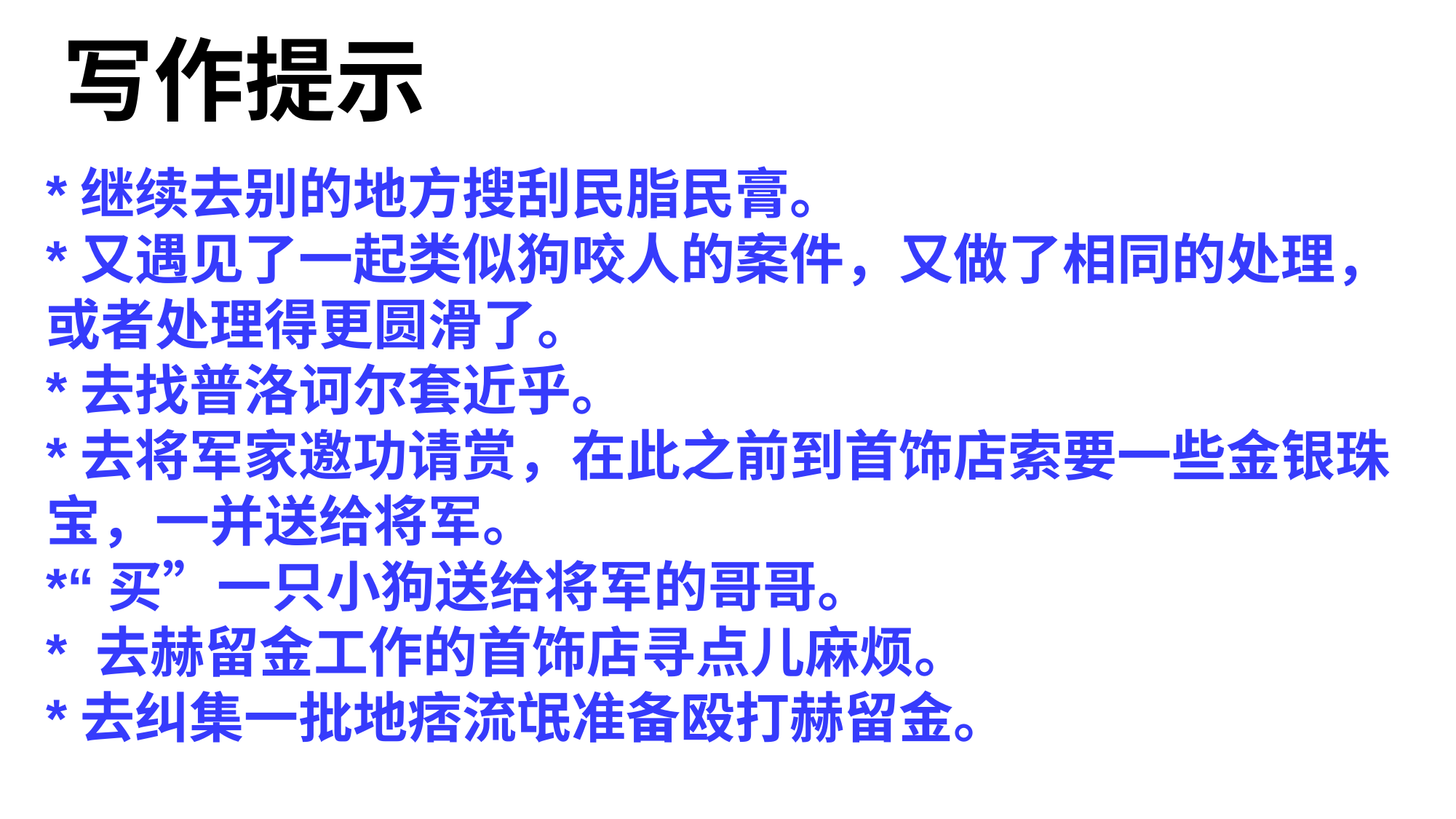

写作提示
*继续去别的地方搜刮民脂民膏。
*又遇见了一起类似狗咬人的案件，又做了相同的处理，或者处理得更圆滑了。
*去找普洛诃尔套近乎。
*去将军家邀功请赏，在此之前到首饰店索要一些金银珠宝，一并送给将军。
*“买”一只小狗送给将军的哥哥。
* 去赫留金工作的首饰店寻点儿麻烦。
*去纠集一批地痞流氓准备殴打赫留金。